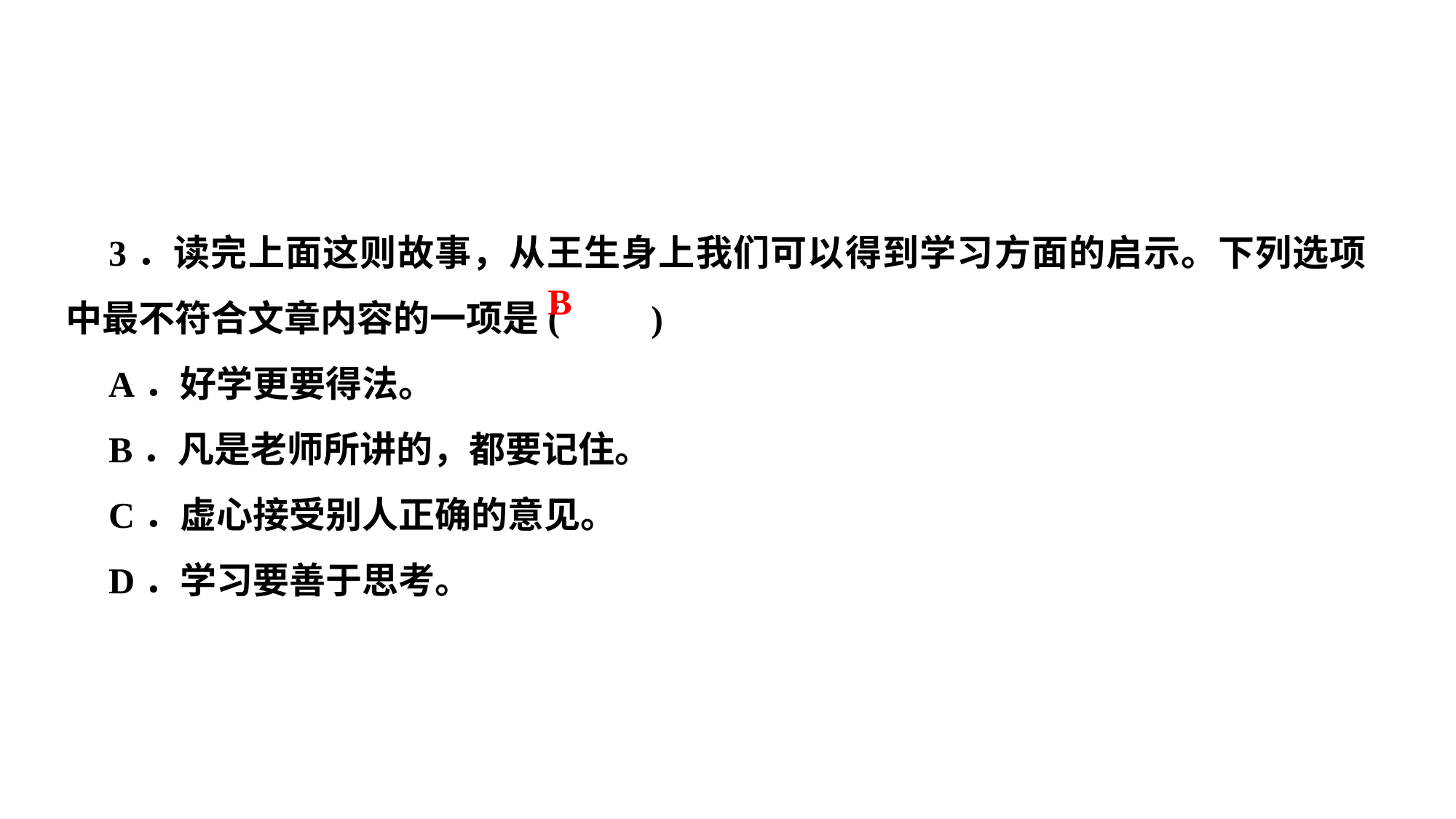

3．读完上面这则故事，从王生身上我们可以得到学习方面的启示。下列选项中最不符合文章内容的一项是(          )
A．好学更要得法。
B．凡是老师所讲的，都要记住。
C．虚心接受别人正确的意见。
D．学习要善于思考。
B